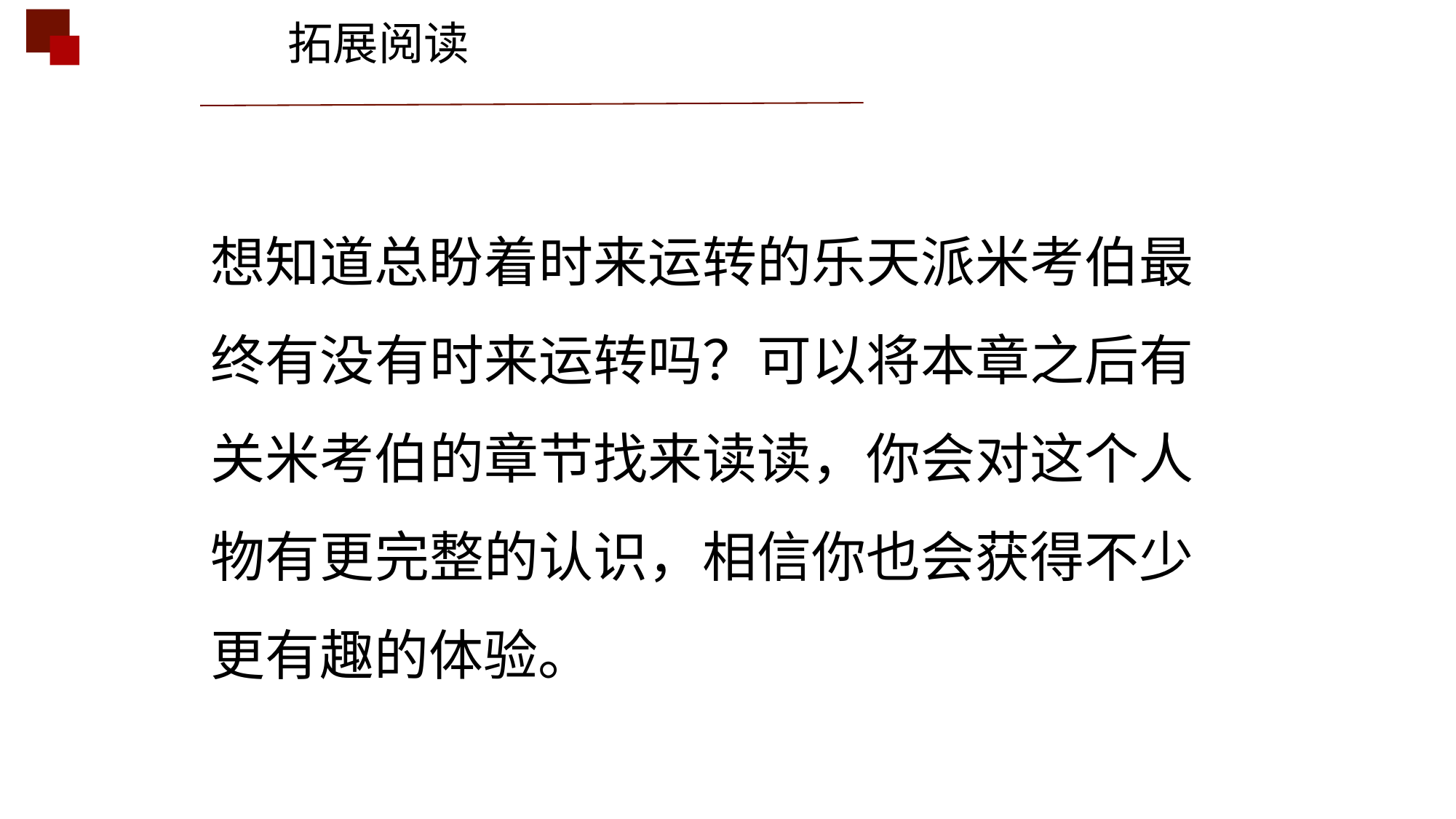

拓展阅读

想知道总盼着时来运转的乐天派米考伯最终有没有时来运转吗？可以将本章之后有关米考伯的章节找来读读，你会对这个人物有更完整的认识，相信你也会获得不少更有趣的体验。